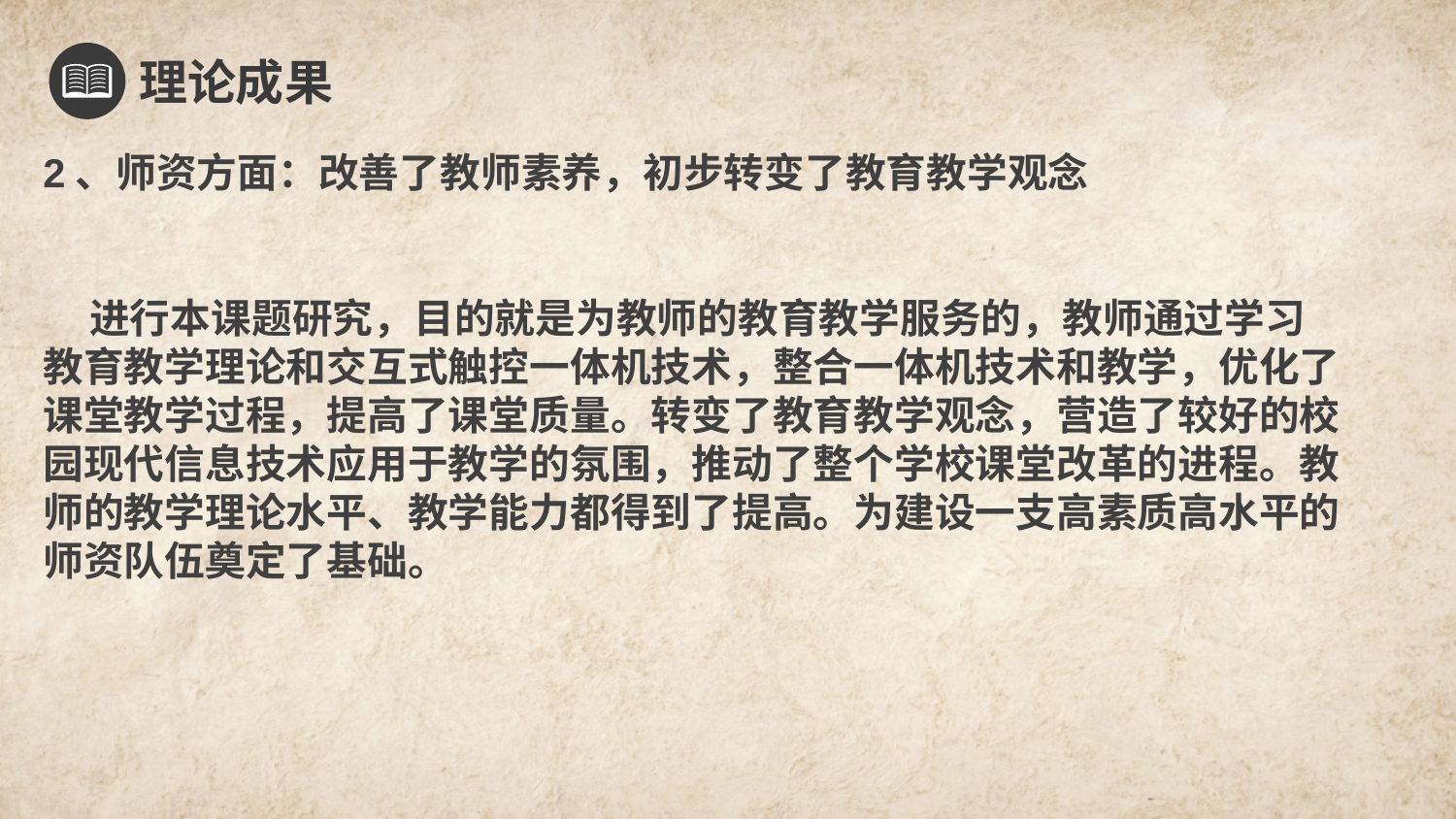

理论成果
2、师资方面：改善了教师素养，初步转变了教育教学观念

    进行本课题研究，目的就是为教师的教育教学服务的，教师通过学习教育教学理论和交互式触控一体机技术，整合一体机技术和教学，优化了课堂教学过程，提高了课堂质量。转变了教育教学观念，营造了较好的校园现代信息技术应用于教学的氛围，推动了整个学校课堂改革的进程。教师的教学理论水平、教学能力都得到了提高。为建设一支高素质高水平的师资队伍奠定了基础。